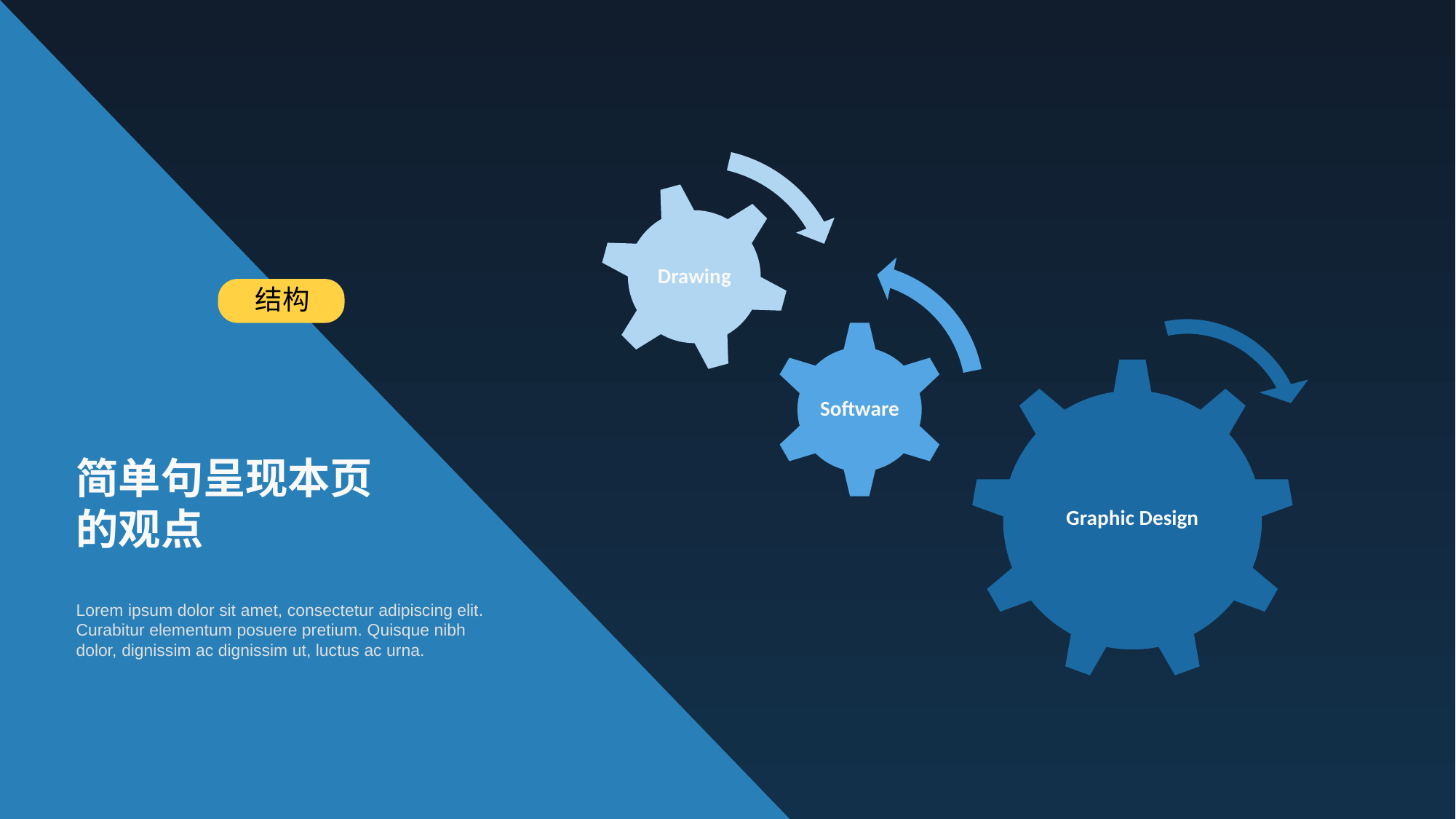

Drawing

Software
Graphic Design
结构

简单句呈现本页的观点
Lorem ipsum dolor sit amet, consectetur adipiscing elit. Curabitur elementum posuere pretium. Quisque nibh dolor, dignissim ac dignissim ut, luctus ac urna.